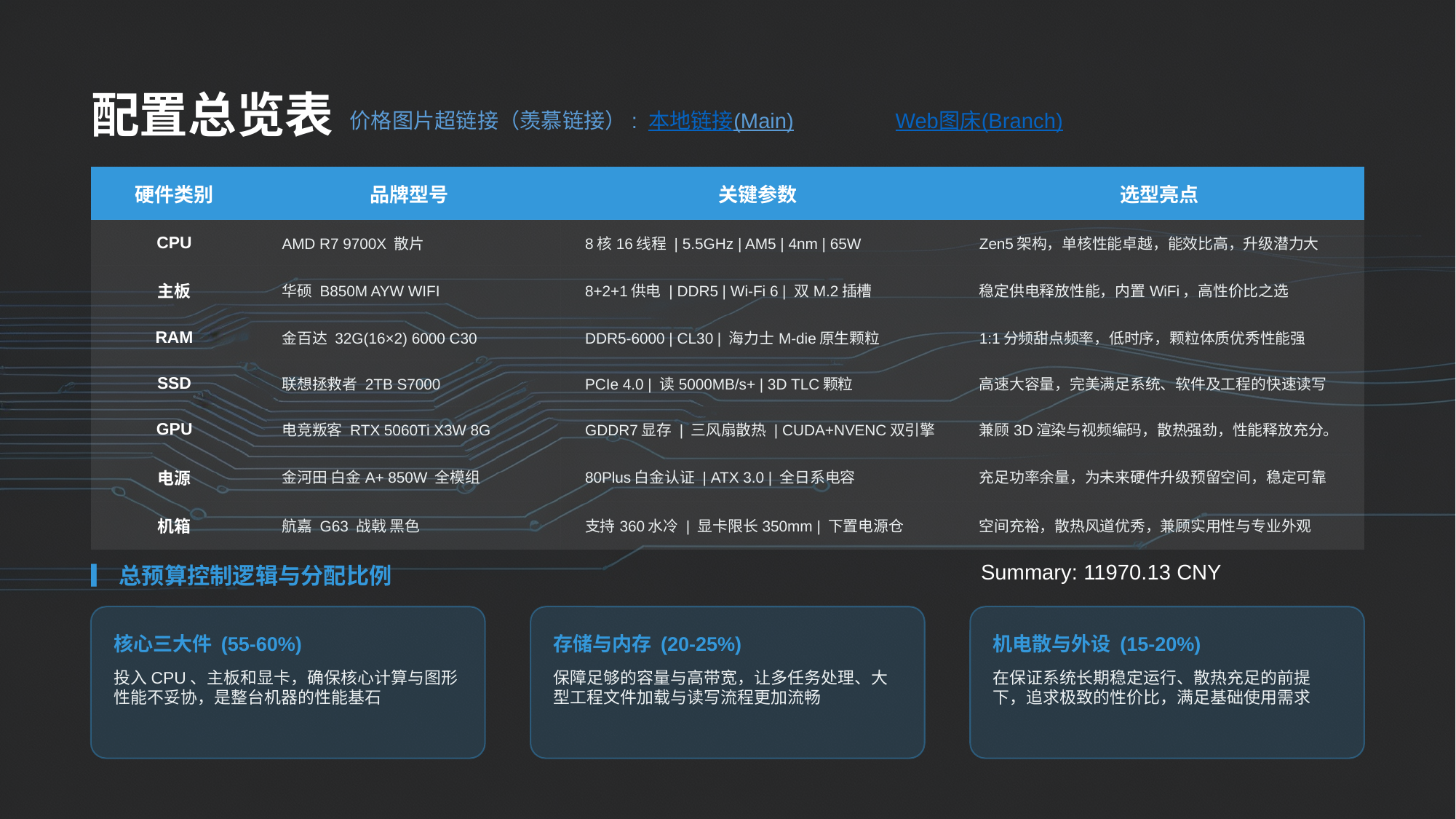

配置总览表
价格图片超链接（羡慕链接）: 本地链接(Main)		Web图床(Branch)
| 硬件类别 | 品牌型号 | 关键参数 | 选型亮点 |
| --- | --- | --- | --- |
| CPU | AMD R7 9700X 散片 | 8核16线程 | 5.5GHz | AM5 | 4nm | 65W | Zen5架构，单核性能卓越，能效比高，升级潜力大 |
| 主板 | 华硕 B850M AYW WIFI | 8+2+1供电 | DDR5 | Wi-Fi 6 | 双M.2插槽 | 稳定供电释放性能，内置WiFi，高性价比之选 |
| RAM | 金百达 32G(16×2) 6000 C30 | DDR5-6000 | CL30 | 海力士M-die原生颗粒 | 1:1分频甜点频率，低时序，颗粒体质优秀性能强 |
| SSD | 联想拯救者 2TB S7000 | PCIe 4.0 | 读5000MB/s+ | 3D TLC颗粒 | 高速大容量，完美满足系统、软件及工程的快速读写 |
| GPU | 电竞叛客 RTX 5060Ti X3W 8G | GDDR7显存 | 三风扇散热 | CUDA+NVENC双引擎 | 兼顾3D渲染与视频编码，散热强劲，性能释放充分。 |
| 电源 | 金河田 白金A+ 850W 全模组 | 80Plus白金认证 | ATX 3.0 | 全日系电容 | 充足功率余量，为未来硬件升级预留空间，稳定可靠 |
| 机箱 | 航嘉 G63 战戟 黑色 | 支持360水冷 | 显卡限长350mm | 下置电源仓 | 空间充裕，散热风道优秀，兼顾实用性与专业外观 |
▎总预算控制逻辑与分配比例
Summary: 11970.13 CNY

核心三大件 (55-60%)
存储与内存 (20-25%)
机电散与外设 (15-20%)
投入CPU、主板和显卡，确保核心计算与图形性能不妥协，是整台机器的性能基石
保障足够的容量与高带宽，让多任务处理、大型工程文件加载与读写流程更加流畅
在保证系统长期稳定运行、散热充足的前提下，追求极致的性价比，满足基础使用需求